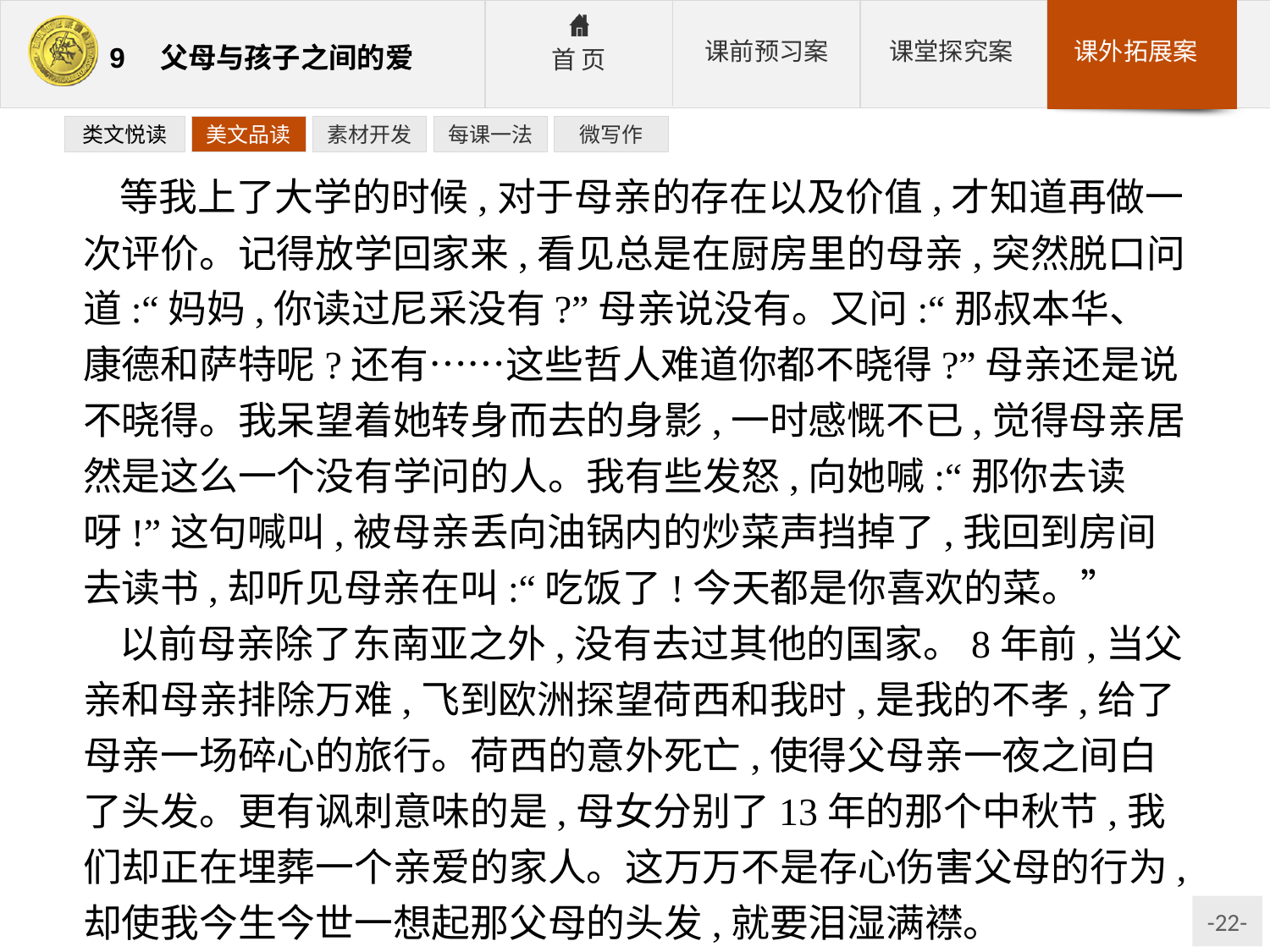

类文悦读
美文品读
素材开发
每课一法
微写作
等我上了大学的时候,对于母亲的存在以及价值,才知道再做一次评价。记得放学回家来,看见总是在厨房里的母亲,突然脱口问道:“妈妈,你读过尼采没有?”母亲说没有。又问:“那叔本华、康德和萨特呢?还有……这些哲人难道你都不晓得?”母亲还是说不晓得。我呆望着她转身而去的身影,一时感慨不已,觉得母亲居然是这么一个没有学问的人。我有些发怒,向她喊:“那你去读呀!”这句喊叫,被母亲丢向油锅内的炒菜声挡掉了,我回到房间去读书,却听见母亲在叫:“吃饭了!今天都是你喜欢的菜。”
以前母亲除了东南亚之外,没有去过其他的国家。8年前,当父亲和母亲排除万难,飞到欧洲探望荷西和我时,是我的不孝,给了母亲一场碎心的旅行。荷西的意外死亡,使得父母亲一夜之间白了头发。更有讽刺意味的是,母女分别了13年的那个中秋节,我们却正在埋葬一个亲爱的家人。这万万不是存心伤害父母的行为,却使我今生今世一想起那父母的头发,就要泪湿满襟。